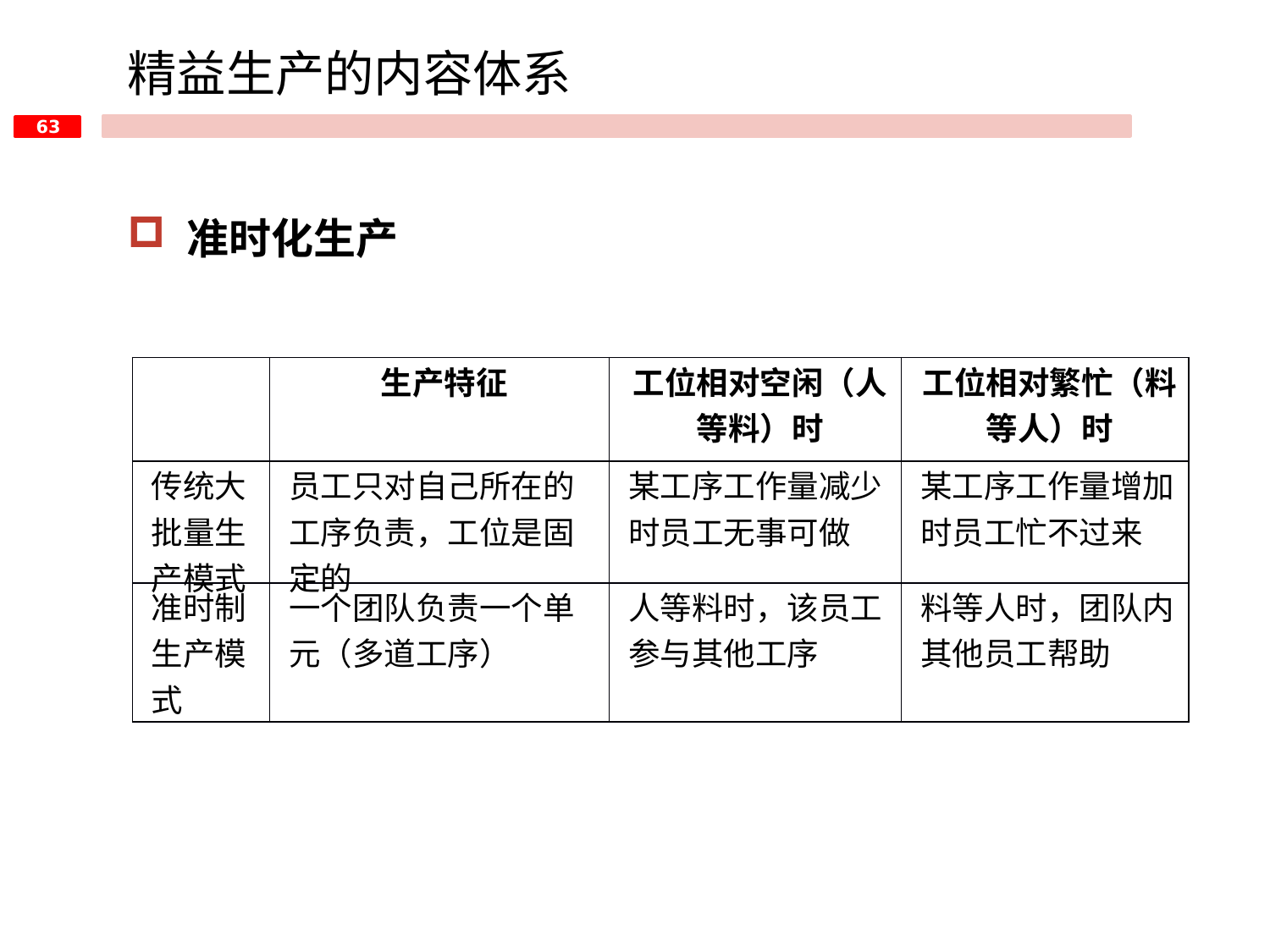

精益生产的内容体系
63
 准时化生产
|  | 生产特征 | 工位相对空闲（人等料）时 | 工位相对繁忙（料等人）时 |
| --- | --- | --- | --- |
| 传统大批量生产模式 | 员工只对自己所在的工序负责，工位是固定的 | 某工序工作量减少时员工无事可做 | 某工序工作量增加时员工忙不过来 |
| 准时制生产模式 | 一个团队负责一个单元（多道工序） | 人等料时，该员工参与其他工序 | 料等人时，团队内其他员工帮助 |